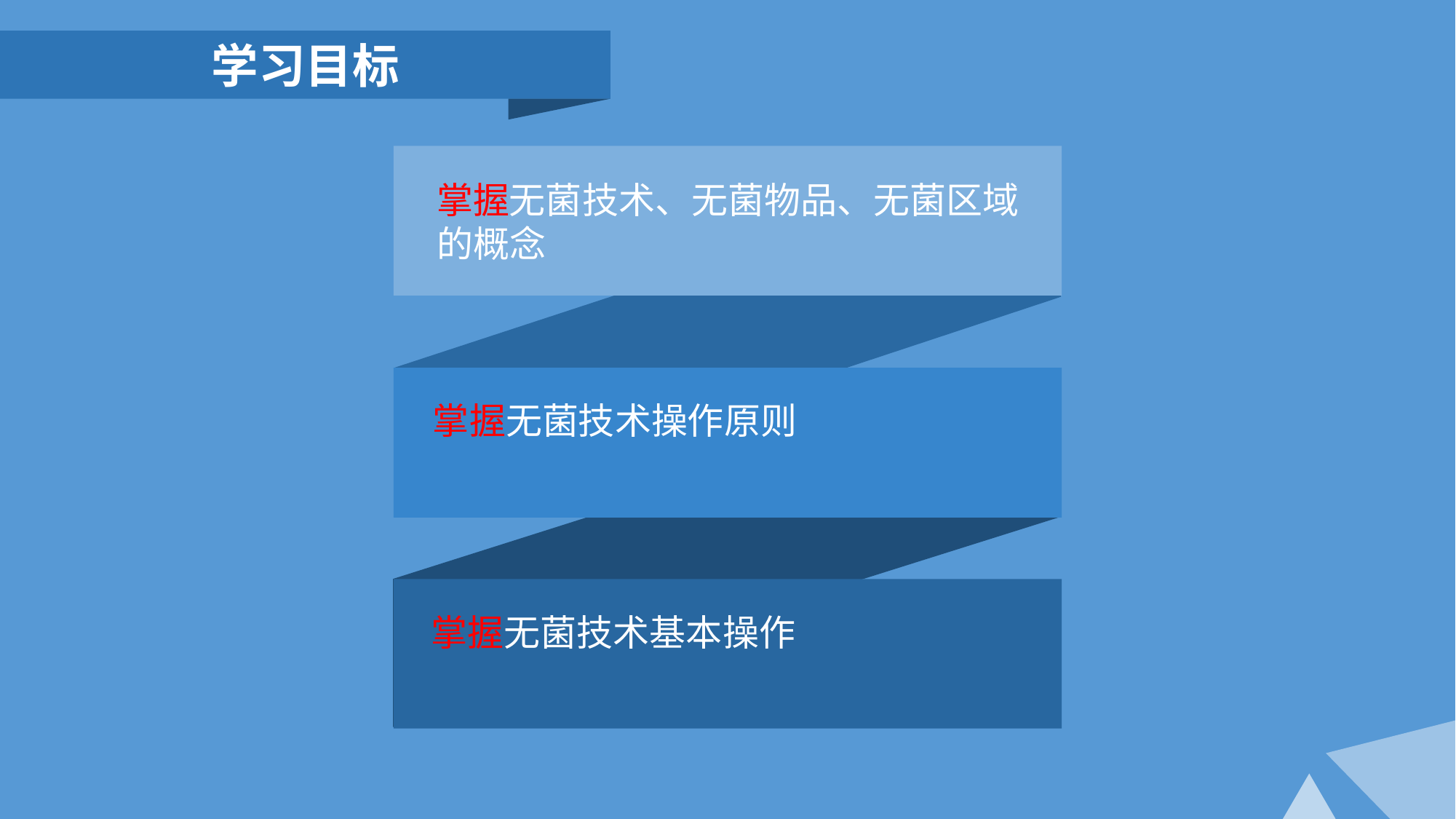

学习目标

掌握无菌技术、无菌物品、无菌区域的概念

掌握无菌技术操作原则

掌握无菌技术基本操作